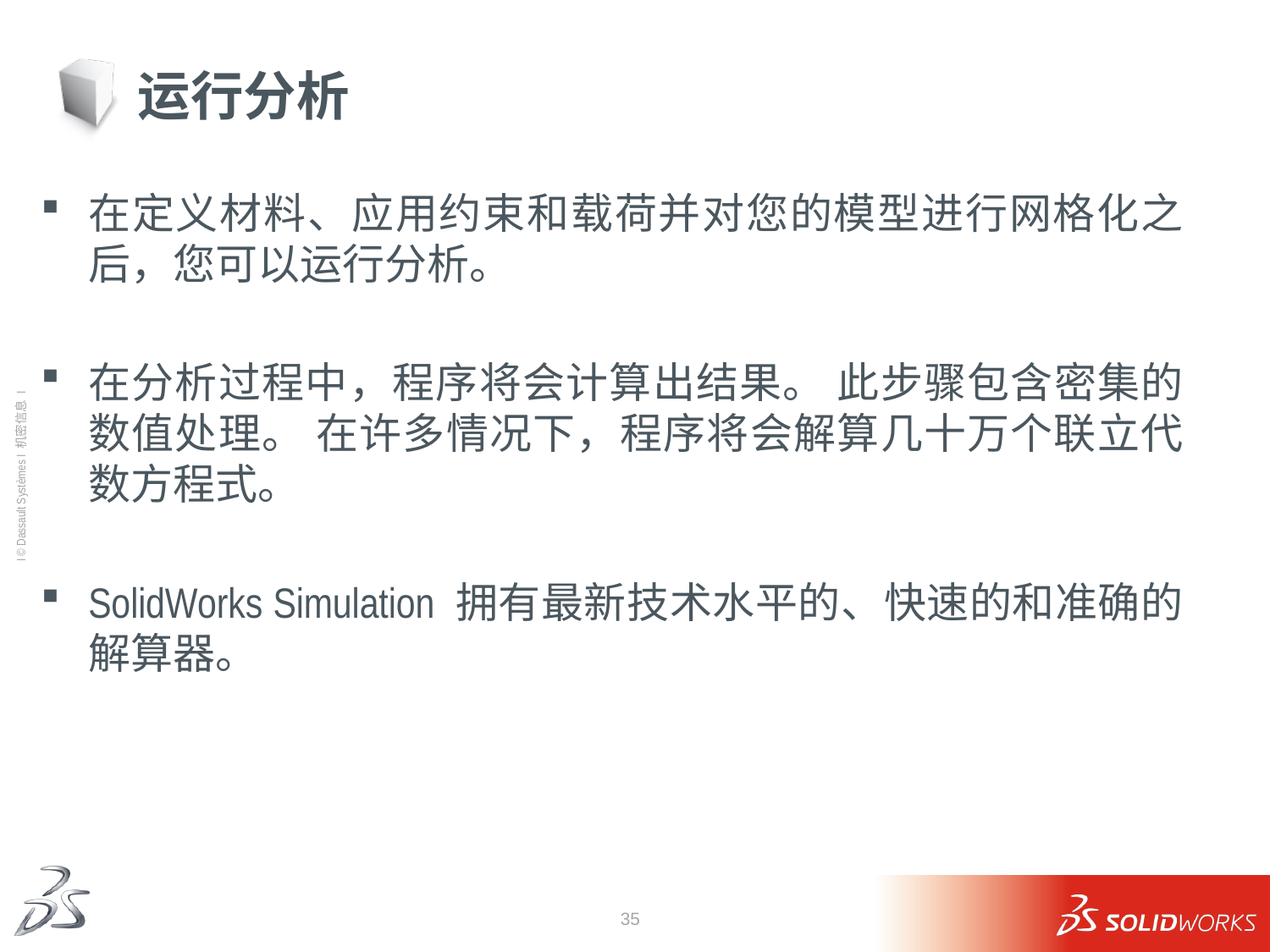

# 运行分析
在定义材料、应用约束和载荷并对您的模型进行网格化之后，您可以运行分析。

在分析过程中，程序将会计算出结果。 此步骤包含密集的数值处理。 在许多情况下，程序将会解算几十万个联立代数方程式。

SolidWorks Simulation 拥有最新技术水平的、快速的和准确的解算器。